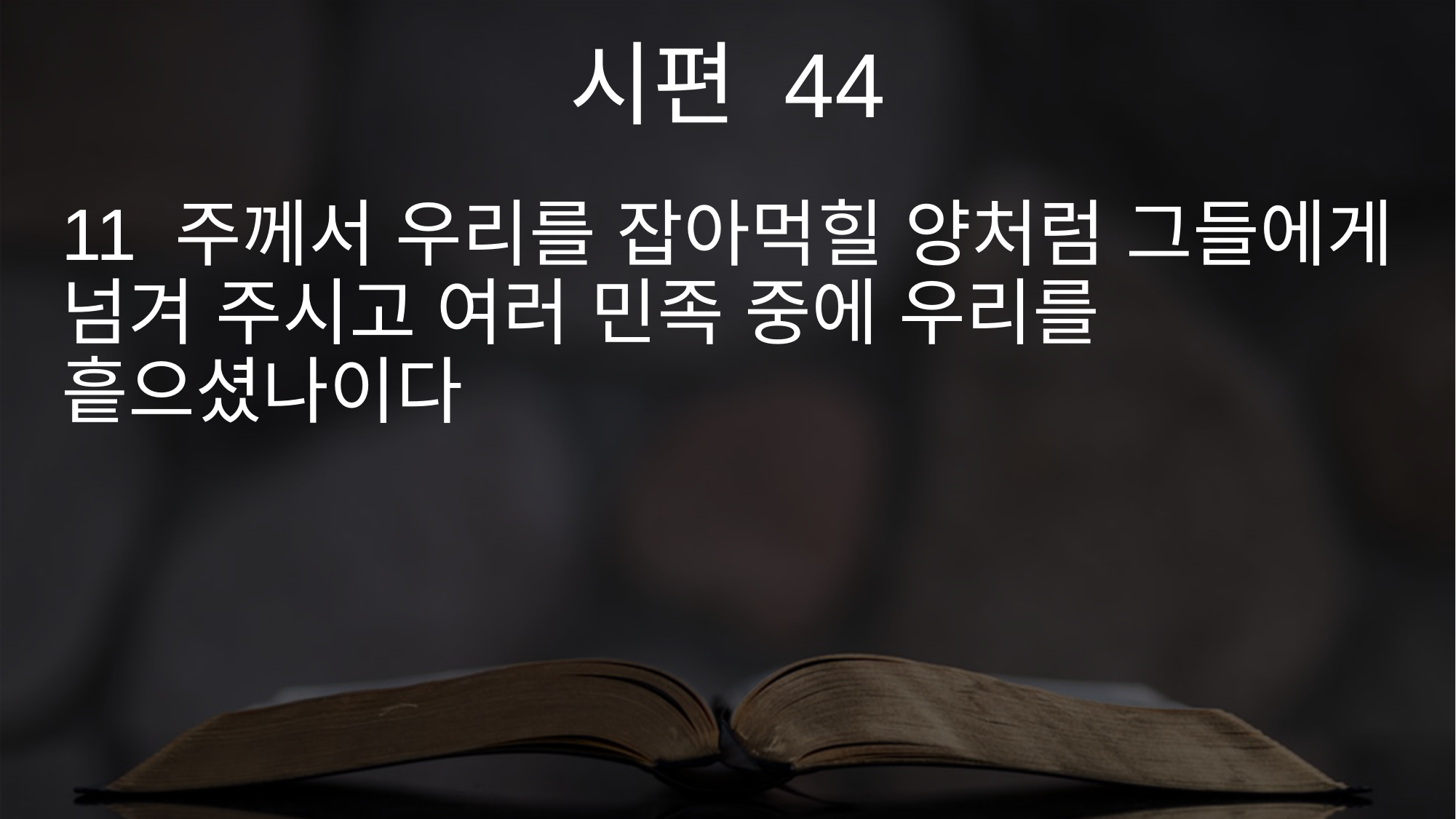

시편 44
11 주께서 우리를 잡아먹힐 양처럼 그들에게 넘겨 주시고 여러 민족 중에 우리를 흩으셨나이다